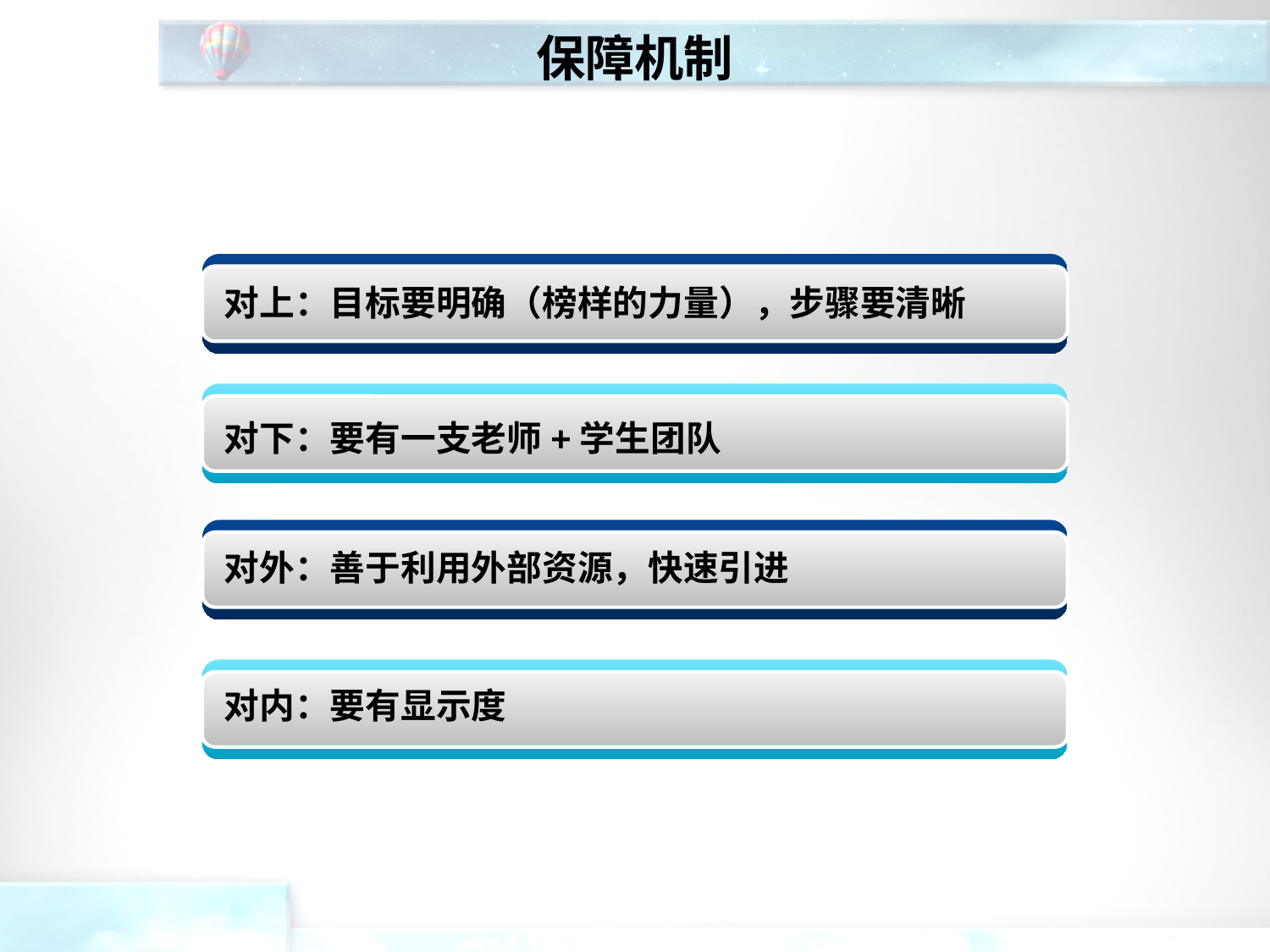

保障机制

对上：目标要明确（榜样的力量），步骤要清晰

对下：要有一支老师+学生团队

对外：善于利用外部资源，快速引进

对内：要有显示度